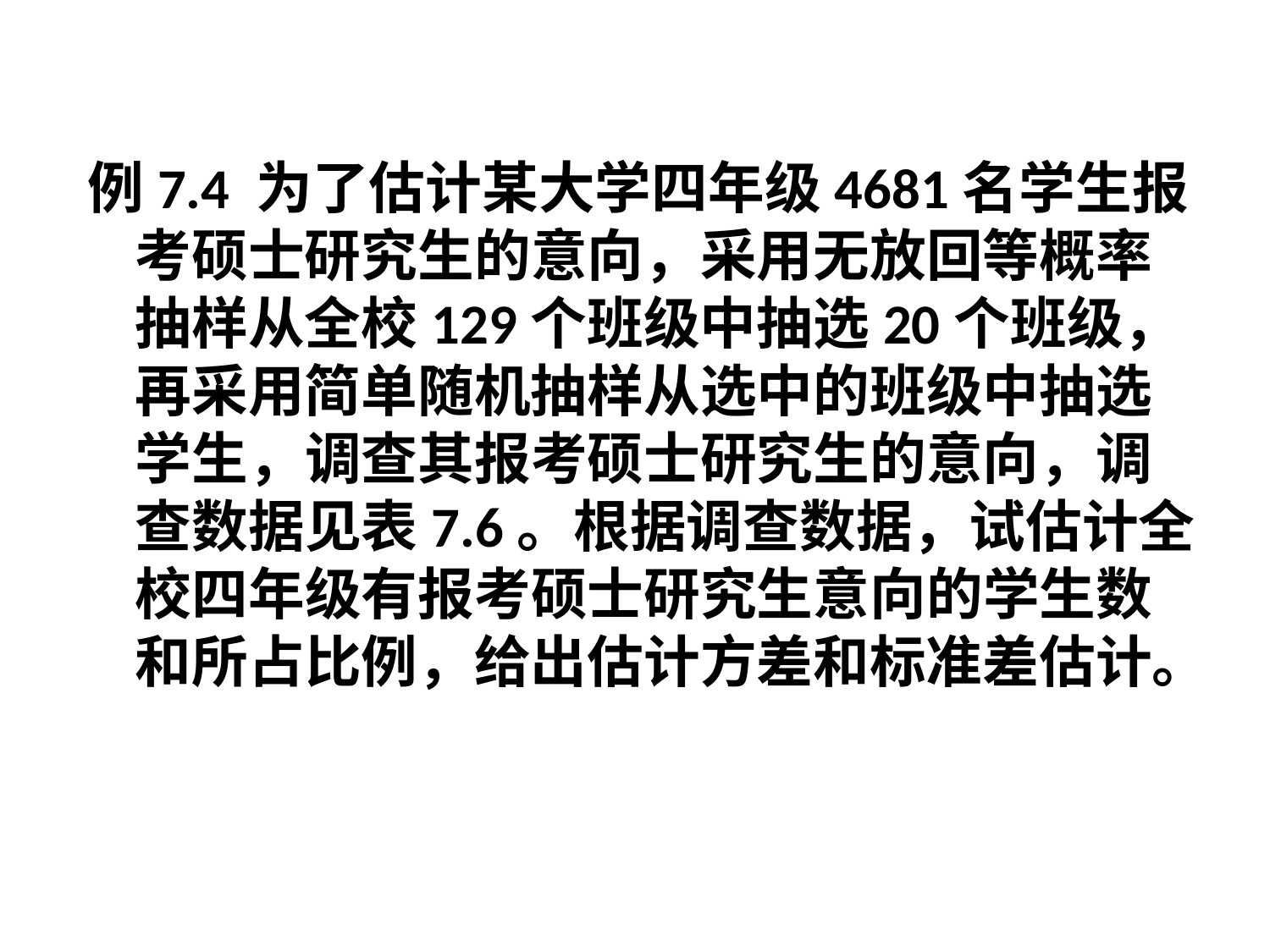

例7.4 为了估计某大学四年级4681名学生报考硕士研究生的意向，采用无放回等概率抽样从全校129个班级中抽选20个班级，再采用简单随机抽样从选中的班级中抽选学生，调查其报考硕士研究生的意向，调查数据见表7.6。根据调查数据，试估计全校四年级有报考硕士研究生意向的学生数和所占比例，给出估计方差和标准差估计。